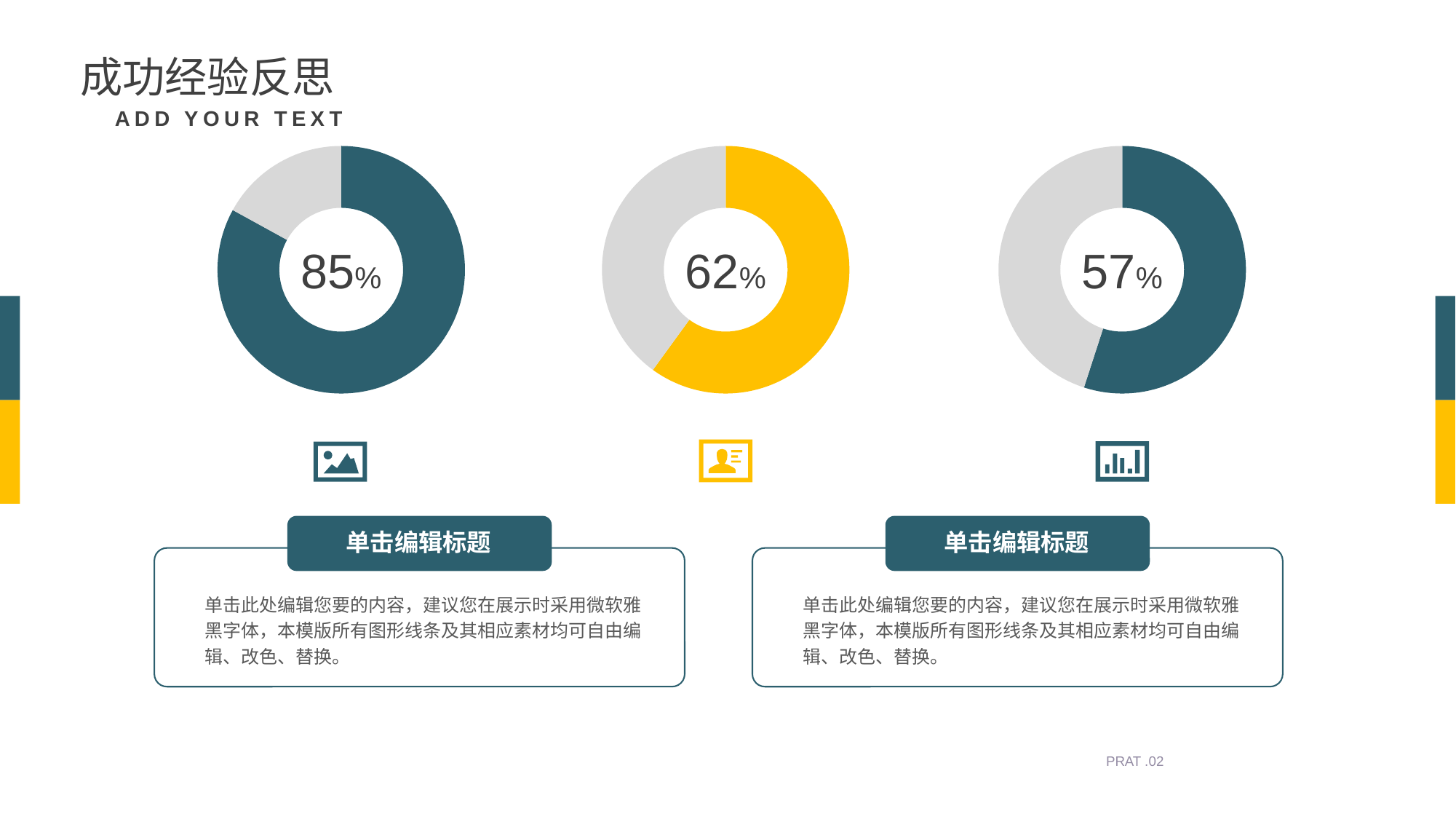

成功经验反思
ADD YOUR TEXT

### Chart

| Category | 销售额 |
|---|---|
| 第一季度 | 83.0 |
| 第二季度 | 17.0 |
85%

### Chart

| Category | 销售额 |
|---|---|
| 第一季度 | 6.0 |
| 第二季度 | 4.0 |
62%

### Chart

| Category | 销售额 |
|---|---|
| 第一季度 | 55.0 |
| 第二季度 | 45.0 |
57%

单击编辑标题
单击编辑标题

单击此处编辑您要的内容，建议您在展示时采用微软雅黑字体，本模版所有图形线条及其相应素材均可自由编辑、改色、替换。
单击此处编辑您要的内容，建议您在展示时采用微软雅黑字体，本模版所有图形线条及其相应素材均可自由编辑、改色、替换。
PRAT .02